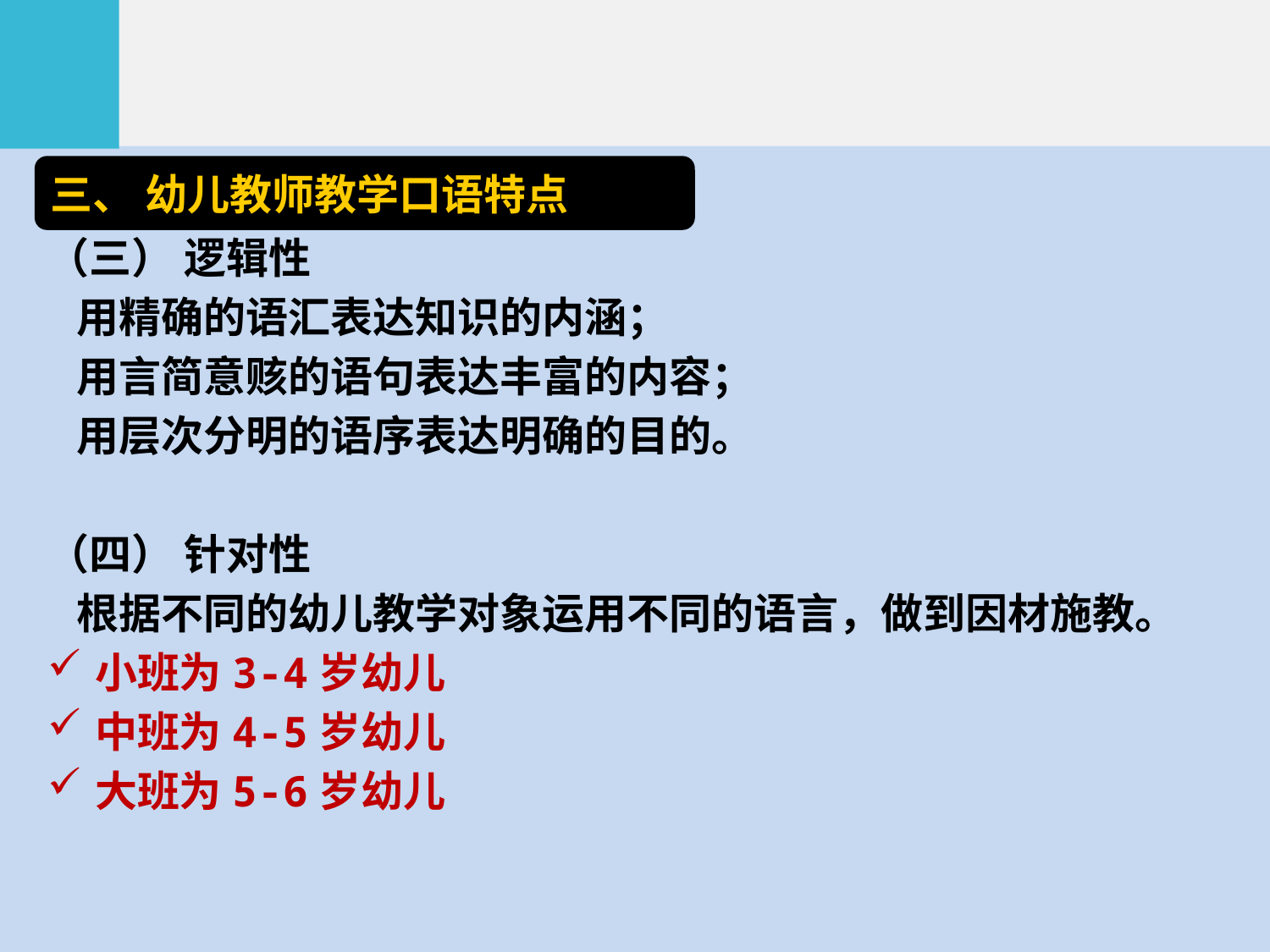

三、 幼儿教师教学口语特点

（三） 逻辑性
  用精确的语汇表达知识的内涵；
  用言简意赅的语句表达丰富的内容；
  用层次分明的语序表达明确的目的。

（四） 针对性
  根据不同的幼儿教学对象运用不同的语言，做到因材施教。
小班为3-4岁幼儿
中班为4-5岁幼儿
大班为5-6岁幼儿